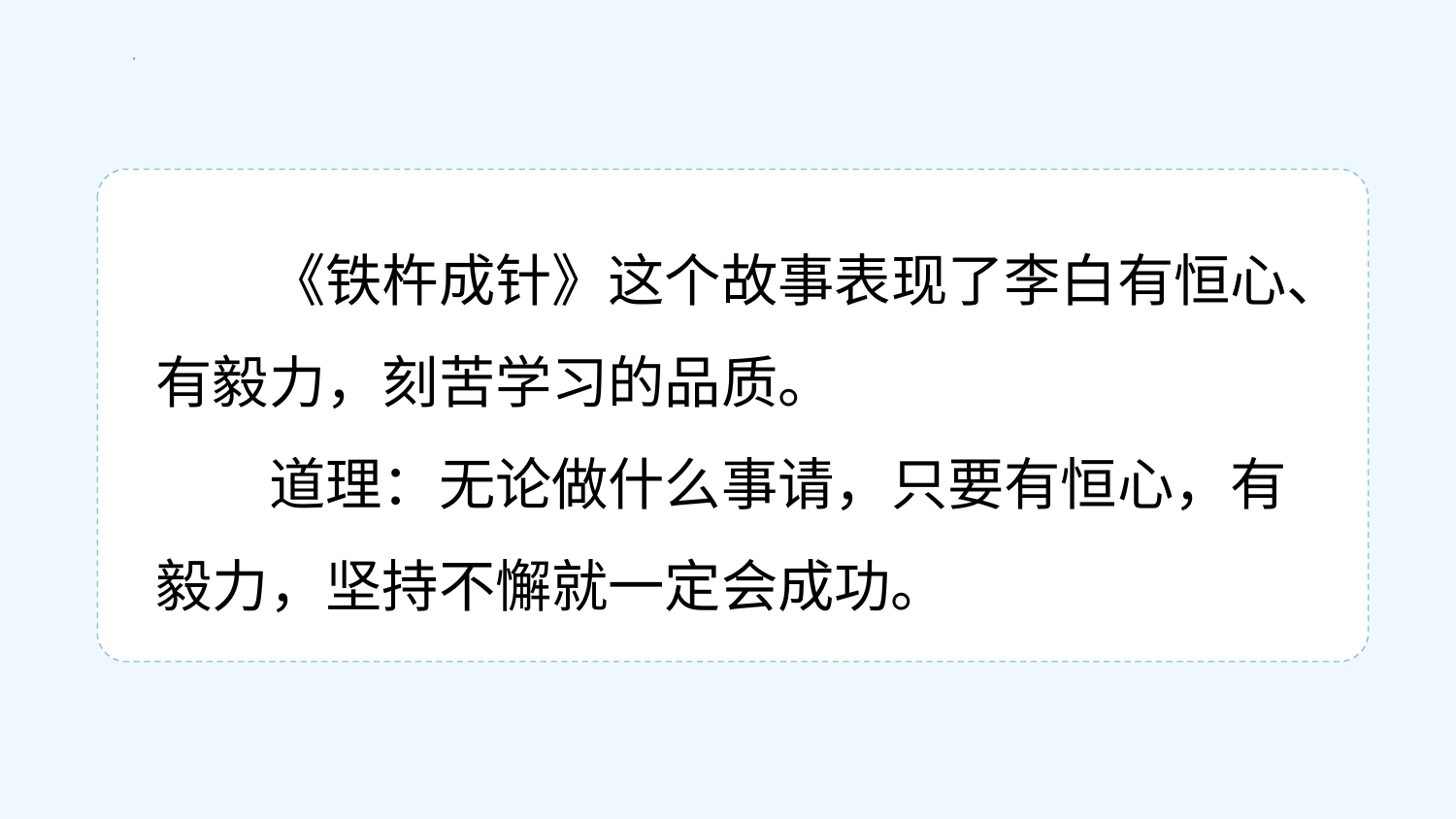

《铁杵成针》这个故事表现了李白有恒心、有毅力，刻苦学习的品质。
　　道理：无论做什么事请，只要有恒心，有毅力，坚持不懈就一定会成功。